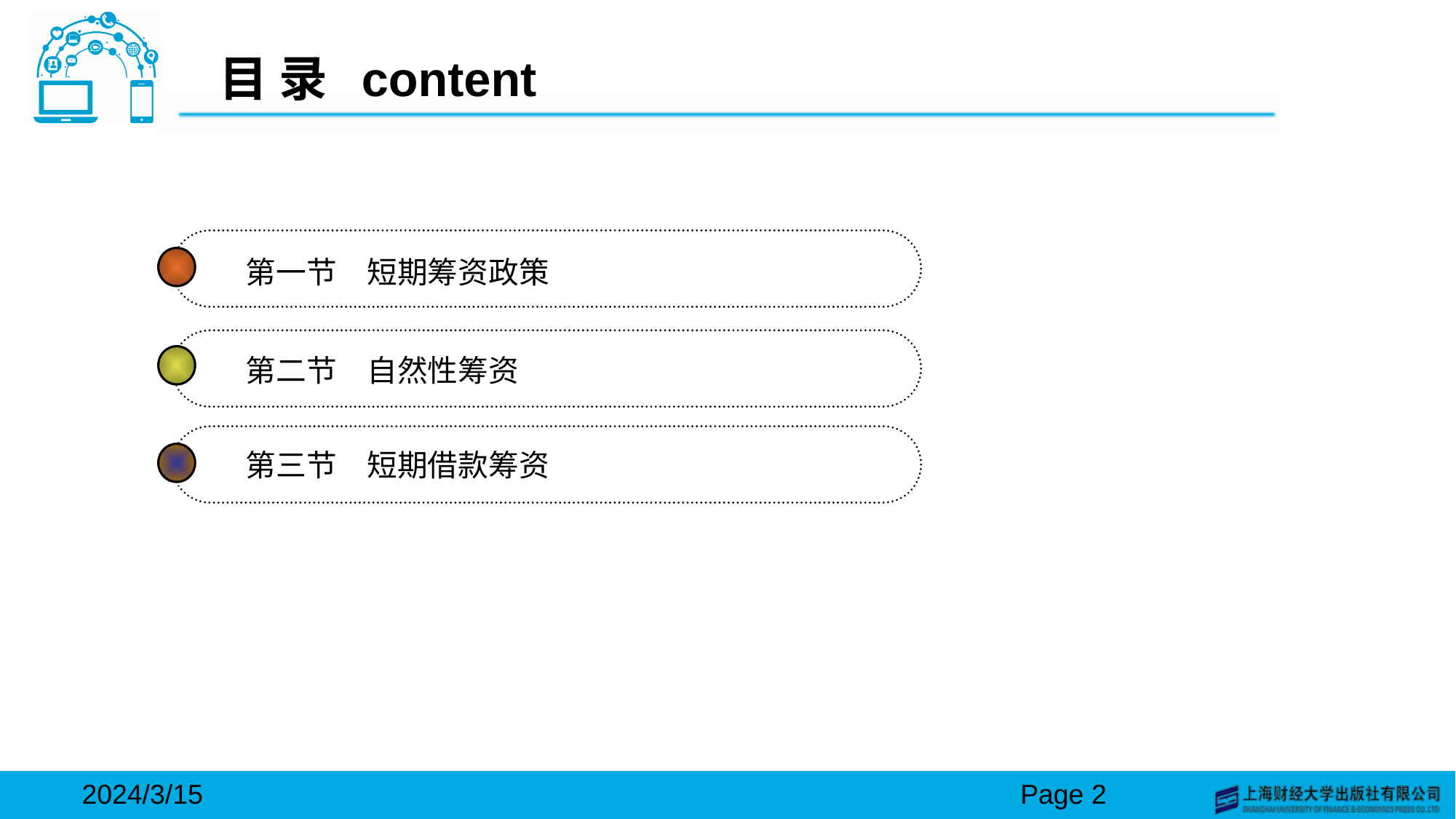

# 目 录  content

第一节　短期筹资政策

第二节　自然性筹资

第三节　短期借款筹资

2024/3/15
Page 2